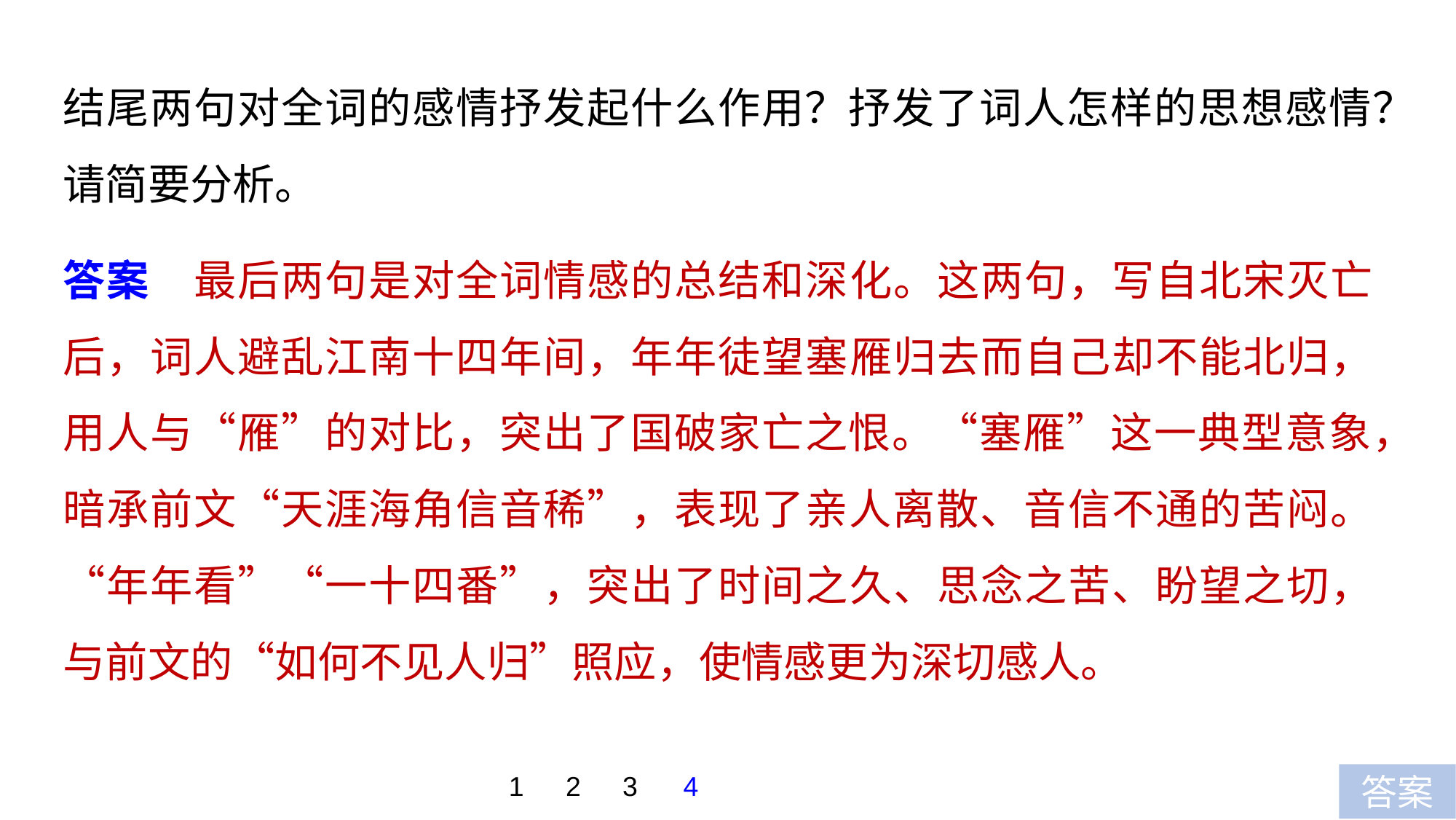

结尾两句对全词的感情抒发起什么作用？抒发了词人怎样的思想感情？请简要分析。
答案　最后两句是对全词情感的总结和深化。这两句，写自北宋灭亡后，词人避乱江南十四年间，年年徒望塞雁归去而自己却不能北归，用人与“雁”的对比，突出了国破家亡之恨。“塞雁”这一典型意象，暗承前文“天涯海角信音稀”，表现了亲人离散、音信不通的苦闷。“年年看”“一十四番”，突出了时间之久、思念之苦、盼望之切，与前文的“如何不见人归”照应，使情感更为深切感人。
1
2
3
4
答案